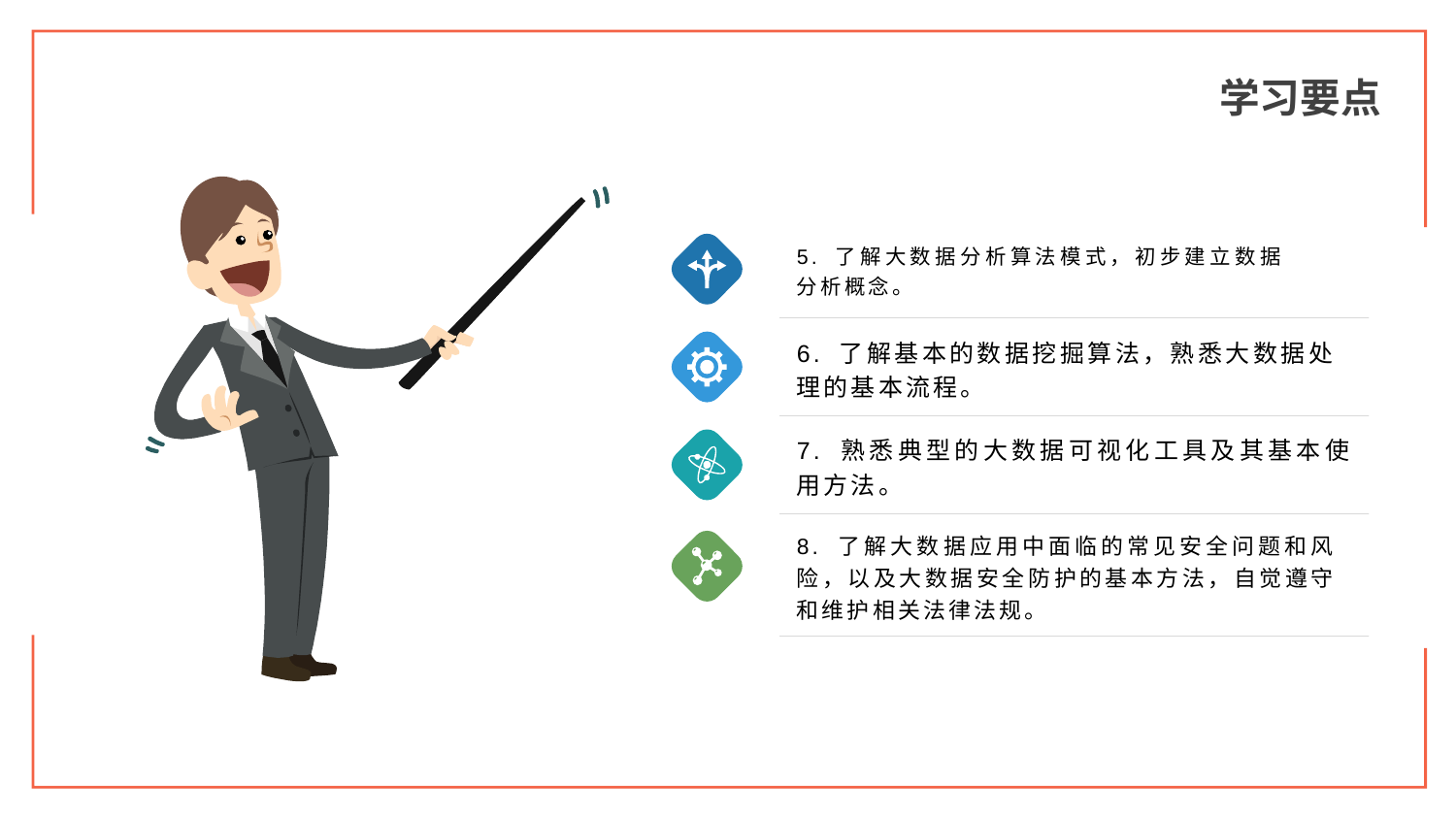

学习要点

5. 了解大数据分析算法模式，初步建立数据分析概念。

6. 了解基本的数据挖掘算法，熟悉大数据处理的基本流程。

7. 熟悉典型的大数据可视化工具及其基本使用方法。

8. 了解大数据应用中面临的常见安全问题和风险，以及大数据安全防护的基本方法，自觉遵守和维护相关法律法规。